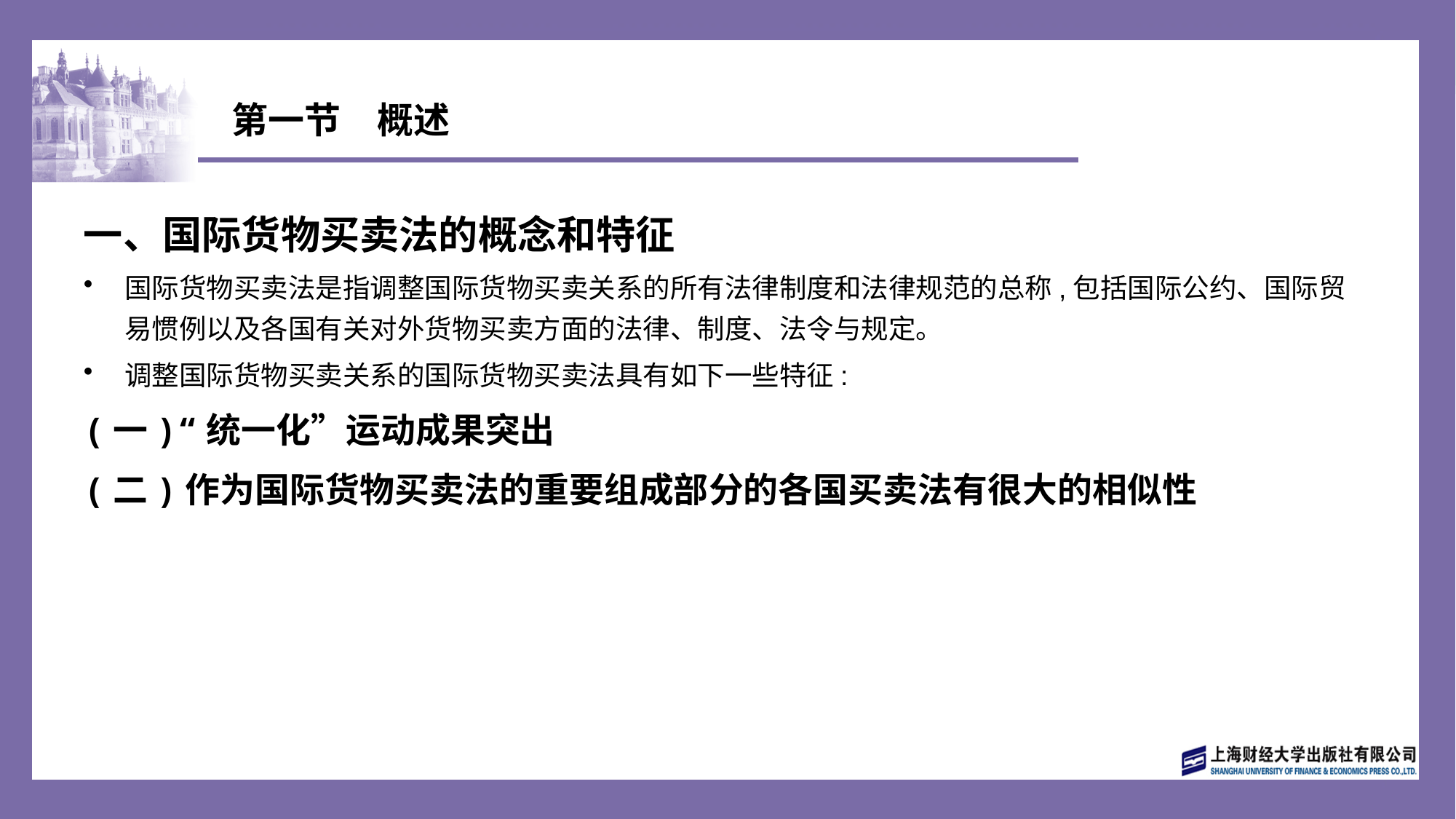

# 第一节　概述
一、国际货物买卖法的概念和特征
国际货物买卖法是指调整国际货物买卖关系的所有法律制度和法律规范的总称,包括国际公约、国际贸易惯例以及各国有关对外货物买卖方面的法律、制度、法令与规定。
调整国际货物买卖关系的国际货物买卖法具有如下一些特征:
(一)“统一化”运动成果突出
(二)作为国际货物买卖法的重要组成部分的各国买卖法有很大的相似性